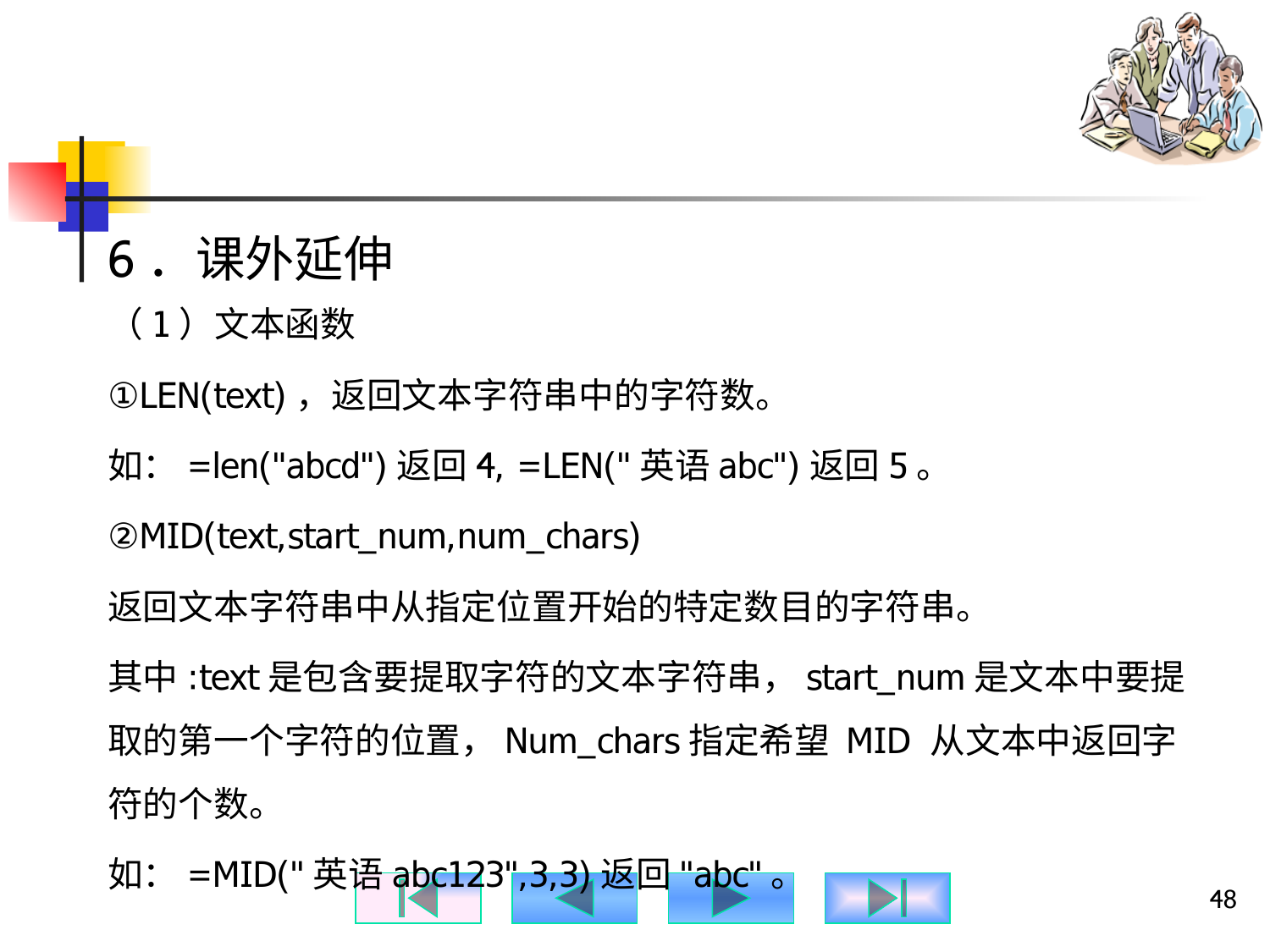

#
6．课外延伸
（1）文本函数
①LEN(text)，返回文本字符串中的字符数。
如：=len("abcd")返回4, =LEN("英语abc")返回5。
②MID(text,start_num,num_chars)
返回文本字符串中从指定位置开始的特定数目的字符串。
其中:text是包含要提取字符的文本字符串，start_num是文本中要提取的第一个字符的位置，Num_chars指定希望 MID 从文本中返回字符的个数。
如：=MID("英语abc123",3,3)返回"abc"。

48